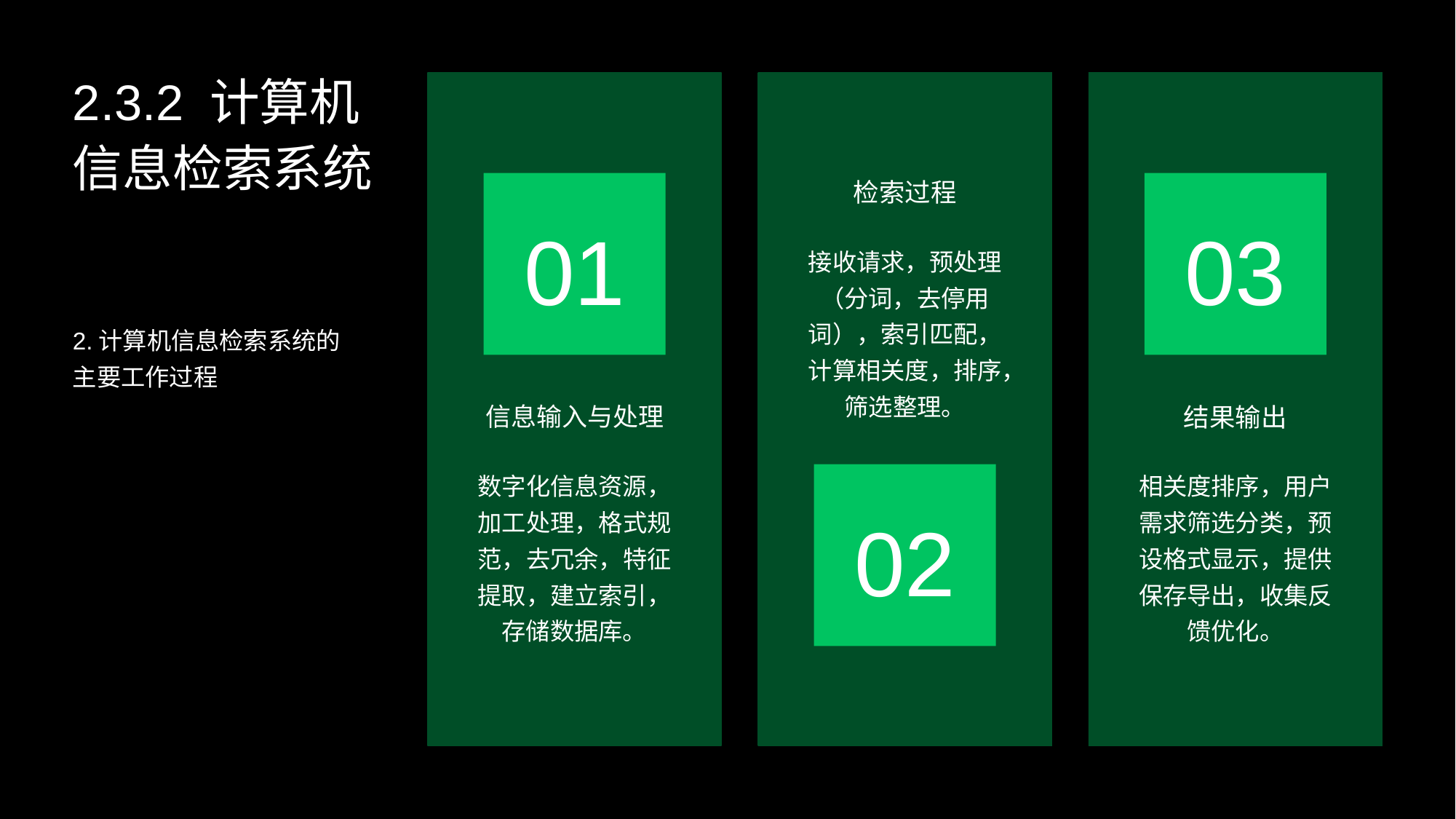

2.3.2 计算机信息检索系统

检索过程

01
03
接收请求，预处理（分词，去停用词），索引匹配，计算相关度，排序，筛选整理。
2.计算机信息检索系统的主要工作过程
信息输入与处理
结果输出
数字化信息资源，加工处理，格式规范，去冗余，特征提取，建立索引，存储数据库。

相关度排序，用户需求筛选分类，预设格式显示，提供保存导出，收集反馈优化。
02